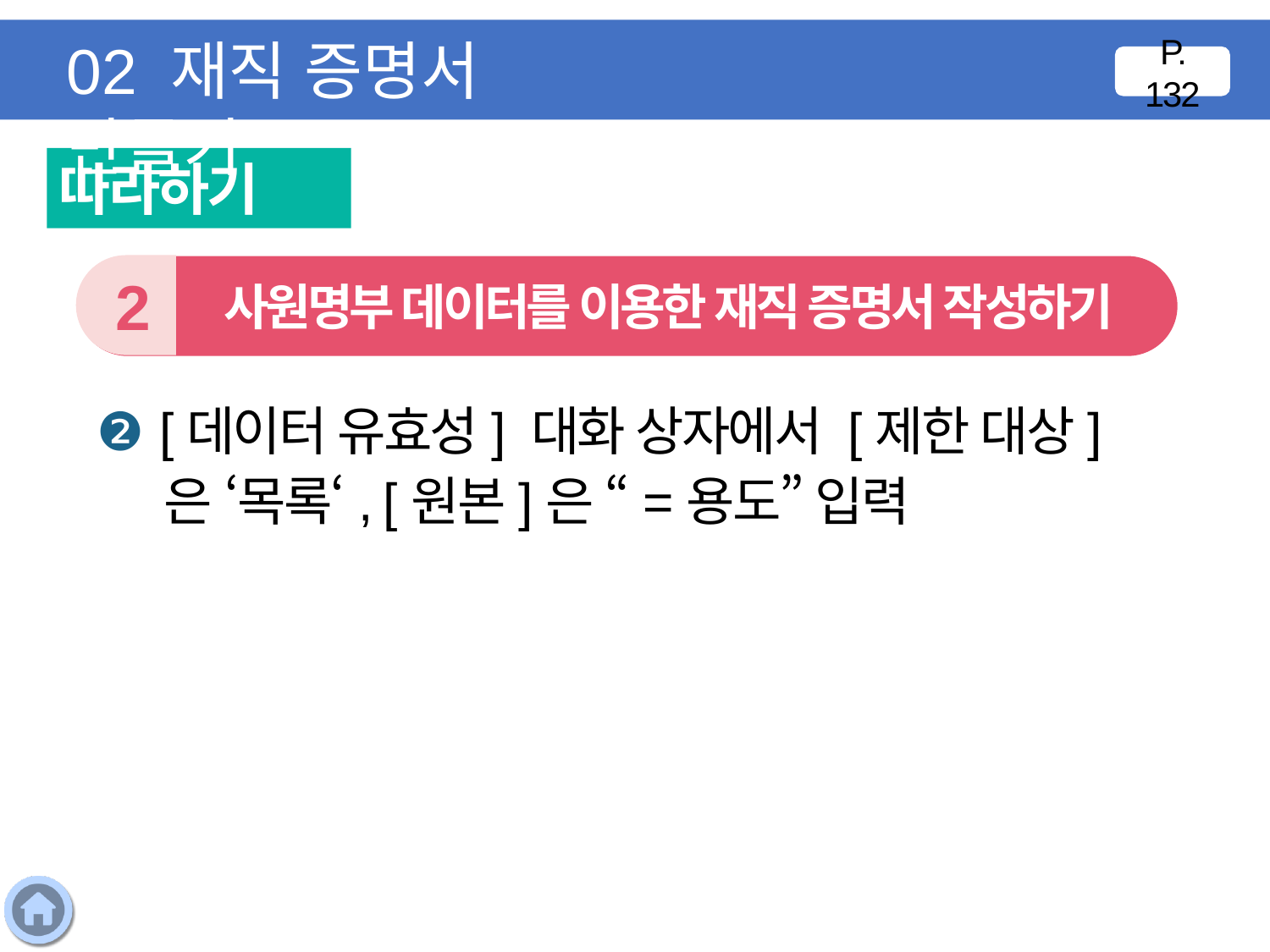

02 재직 증명서 만들기
P. 132
따라하기
2
        사원명부 데이터를 이용한 재직 증명서 작성하기
❷ [데이터 유효성] 대화 상자에서 [제한 대상]은 ‘목록‘, [원본]은 “=용도” 입력